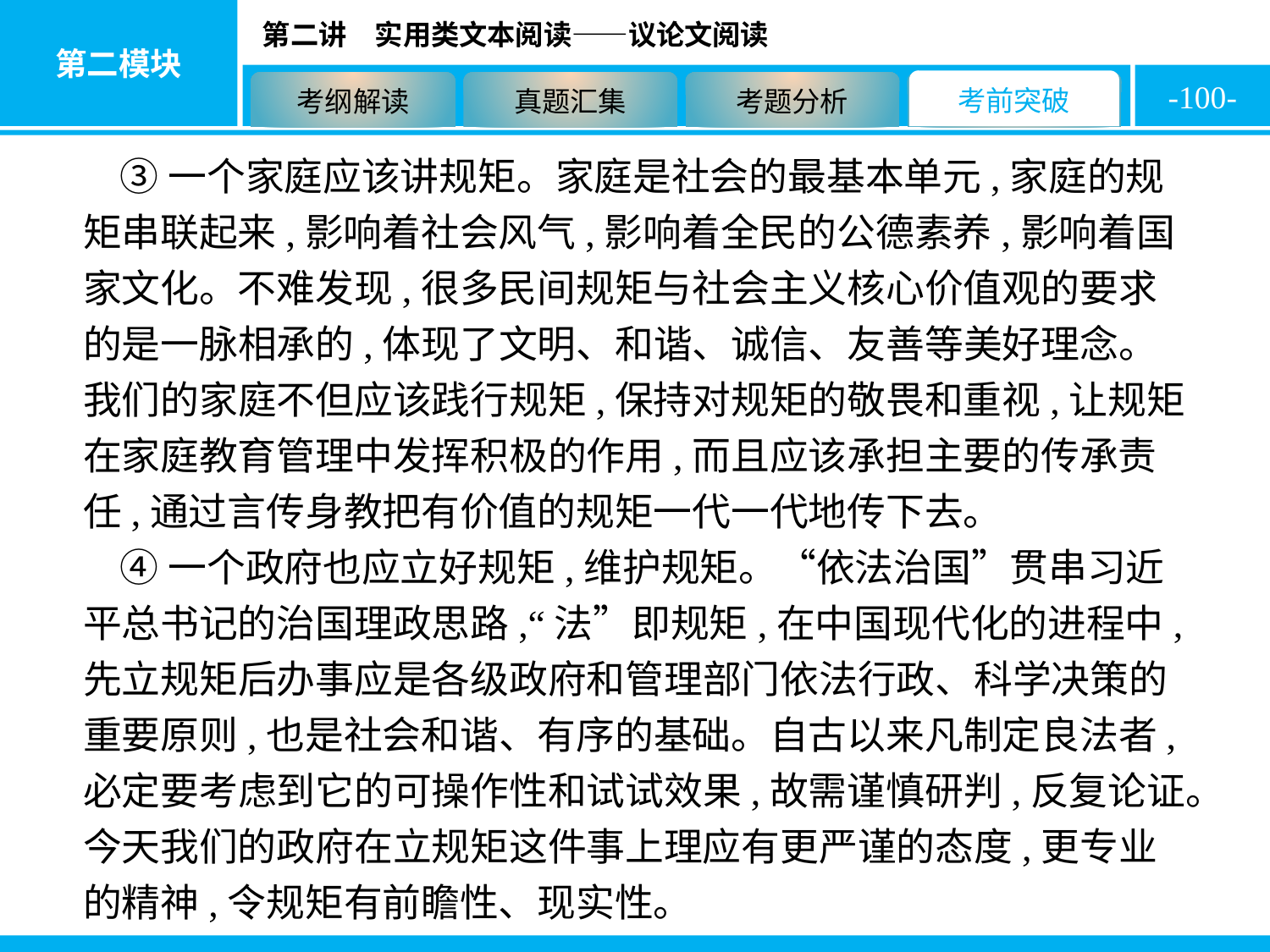

-100-
③一个家庭应该讲规矩。家庭是社会的最基本单元,家庭的规矩串联起来,影响着社会风气,影响着全民的公德素养,影响着国家文化。不难发现,很多民间规矩与社会主义核心价值观的要求的是一脉相承的,体现了文明、和谐、诚信、友善等美好理念。我们的家庭不但应该践行规矩,保持对规矩的敬畏和重视,让规矩在家庭教育管理中发挥积极的作用,而且应该承担主要的传承责任,通过言传身教把有价值的规矩一代一代地传下去。
④一个政府也应立好规矩,维护规矩。“依法治国”贯串习近平总书记的治国理政思路,“法”即规矩,在中国现代化的进程中,先立规矩后办事应是各级政府和管理部门依法行政、科学决策的重要原则,也是社会和谐、有序的基础。自古以来凡制定良法者,必定要考虑到它的可操作性和试试效果,故需谨慎研判,反复论证。今天我们的政府在立规矩这件事上理应有更严谨的态度,更专业的精神,令规矩有前瞻性、现实性。